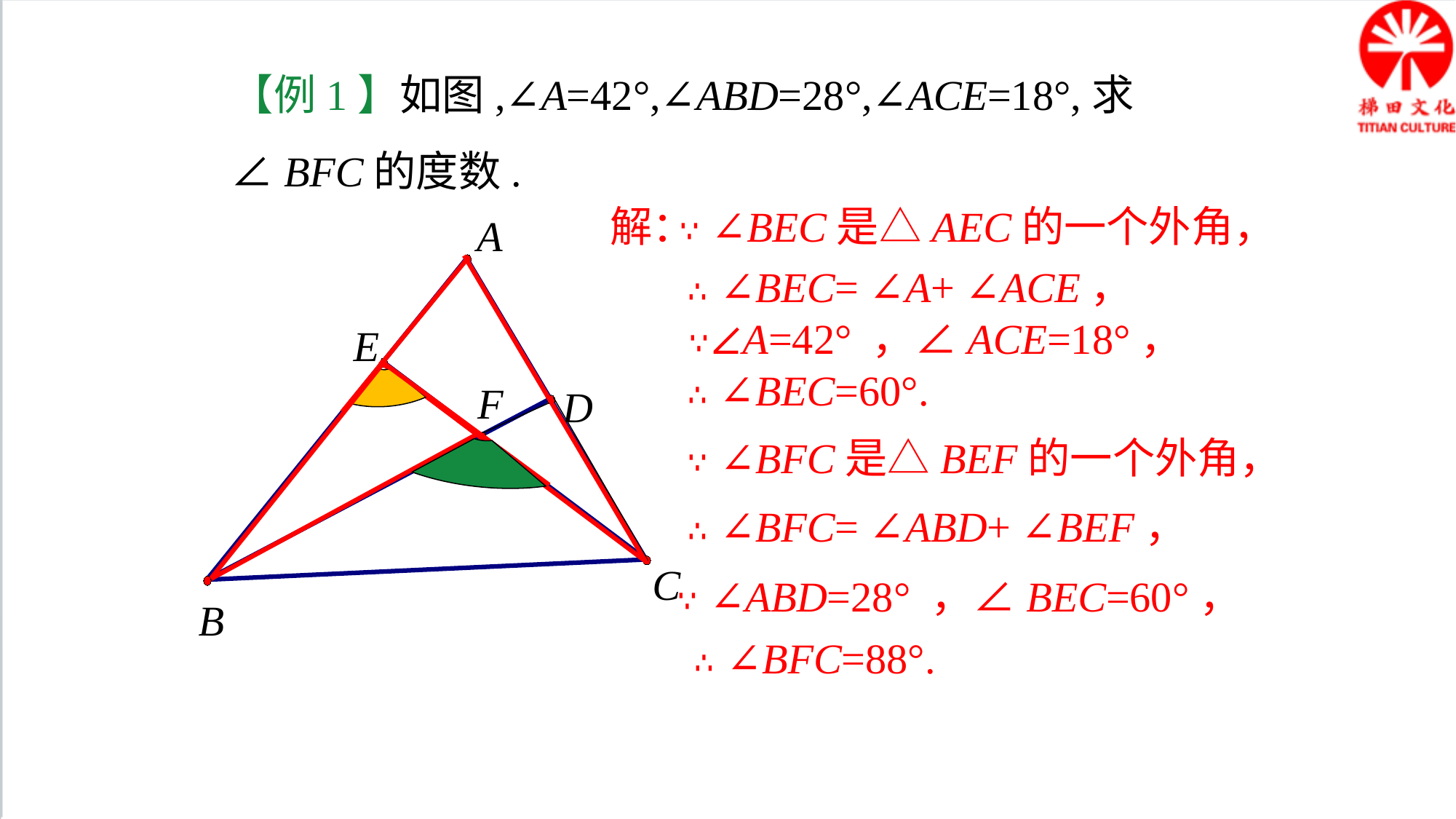

【例1】如图,∠A=42°,∠ABD=28°,∠ACE=18°,求∠BFC的度数.
解：
∵ ∠BEC是△AEC的一个外角，
A

∴ ∠BEC= ∠A+ ∠ACE，

∵∠A=42° ，∠ACE=18°，
E

∴ ∠BEC=60°.

F

D

∵ ∠BFC是△BEF的一个外角，

∴ ∠BFC= ∠ABD+ ∠BEF，

C

∵ ∠ABD=28° ，∠BEC=60°，

B
∴ ∠BFC=88°.